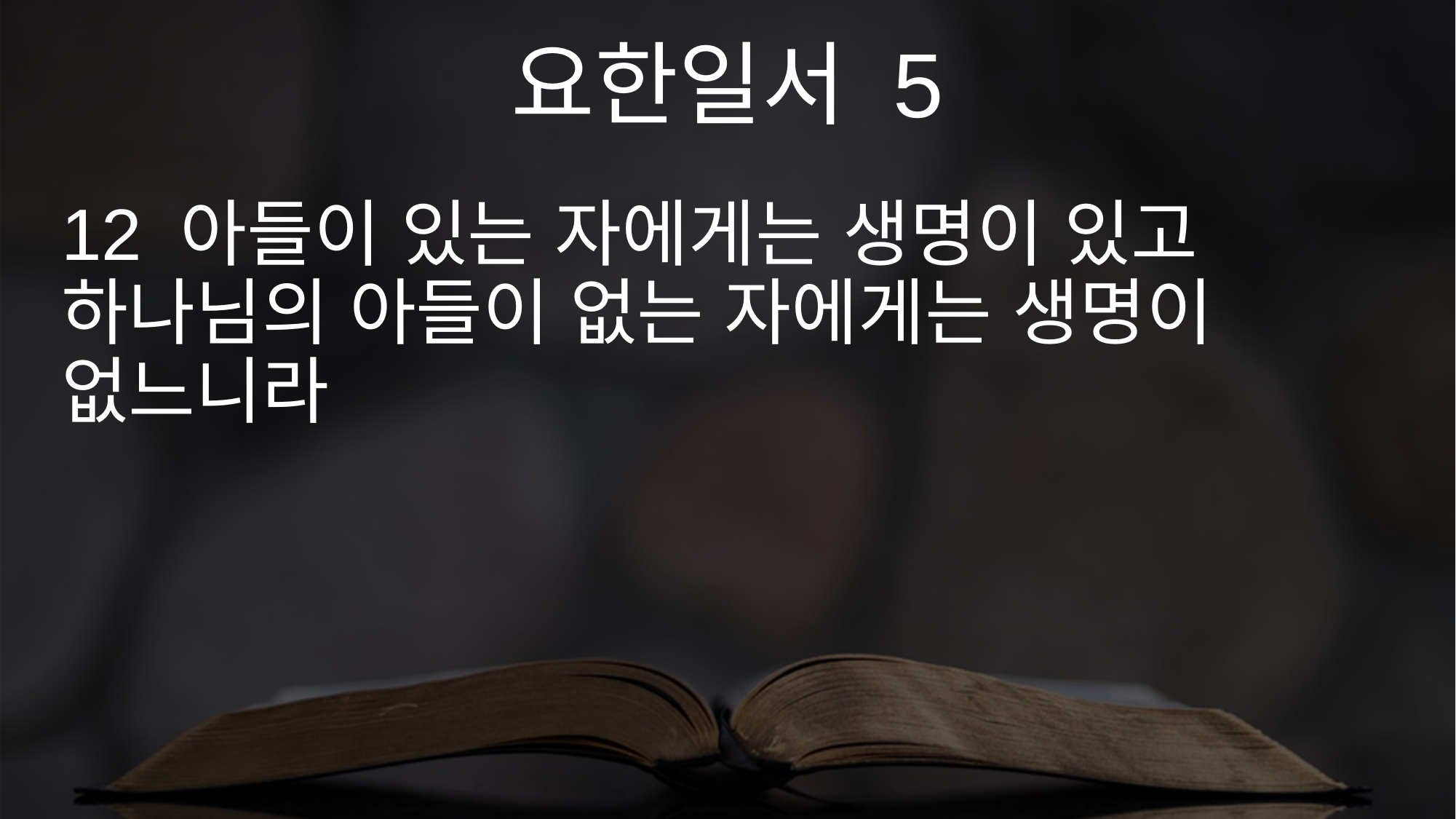

요한일서 5
12 아들이 있는 자에게는 생명이 있고 하나님의 아들이 없는 자에게는 생명이 없느니라